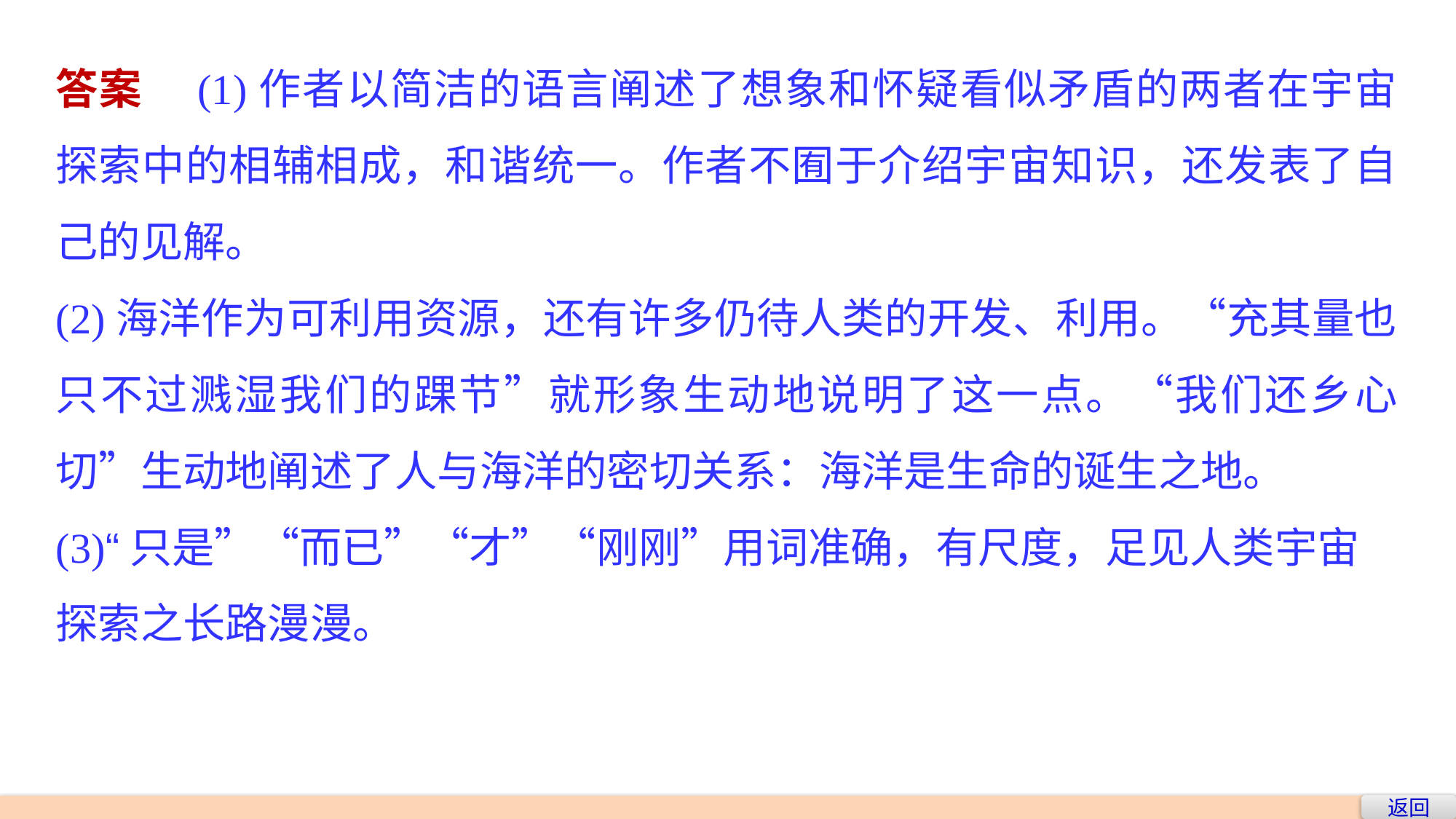

答案　(1)作者以简洁的语言阐述了想象和怀疑看似矛盾的两者在宇宙探索中的相辅相成，和谐统一。作者不囿于介绍宇宙知识，还发表了自己的见解。
(2)海洋作为可利用资源，还有许多仍待人类的开发、利用。“充其量也只不过溅湿我们的踝节”就形象生动地说明了这一点。“我们还乡心切”生动地阐述了人与海洋的密切关系：海洋是生命的诞生之地。
(3)“只是”“而已”“才”“刚刚”用词准确，有尺度，足见人类宇宙探索之长路漫漫。
返回